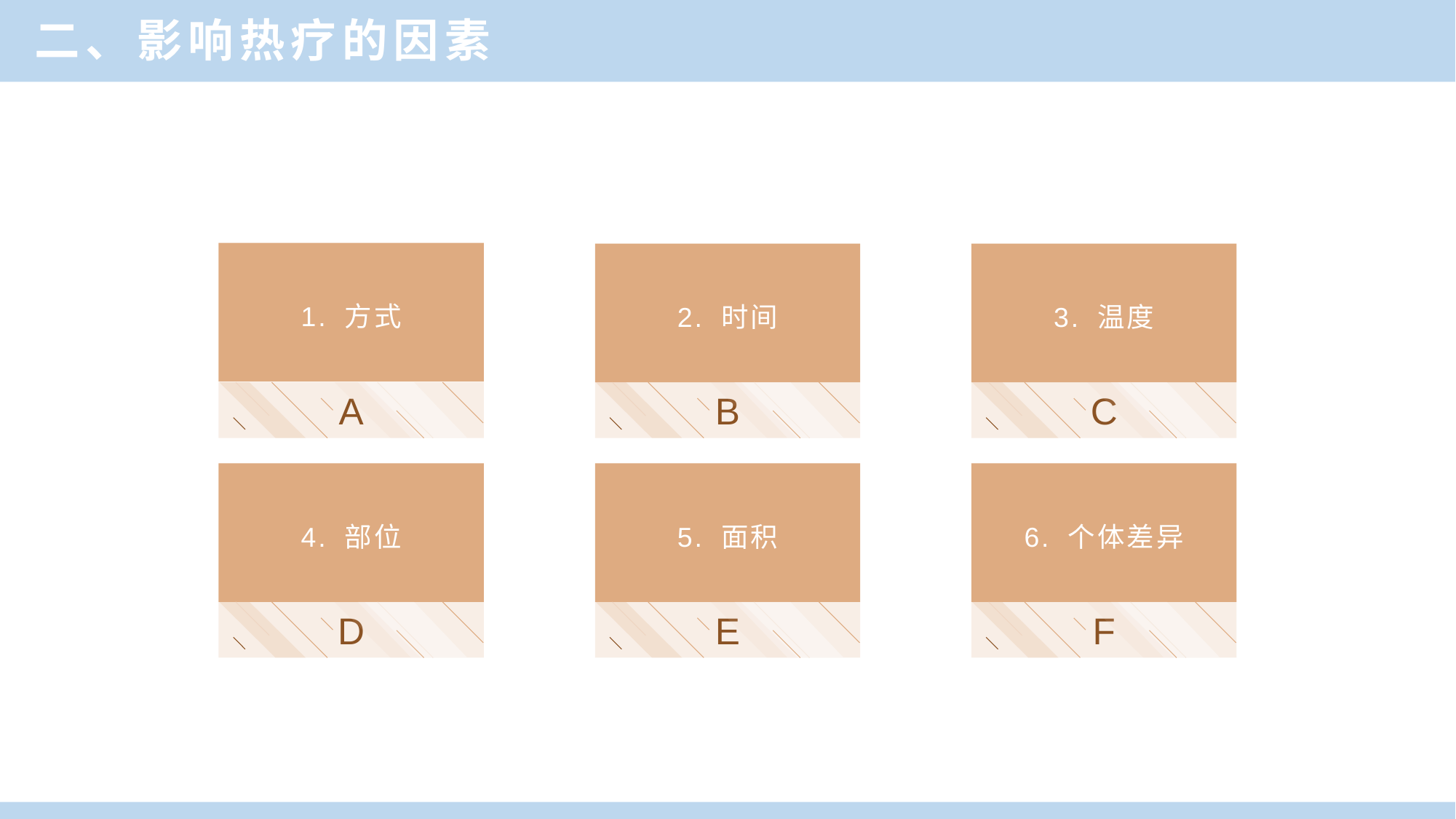

二、影响热疗的因素

1. 方式
2. 时间
3. 温度
A

B

C

4. 部位
5. 面积
6. 个体差异
D

E

F